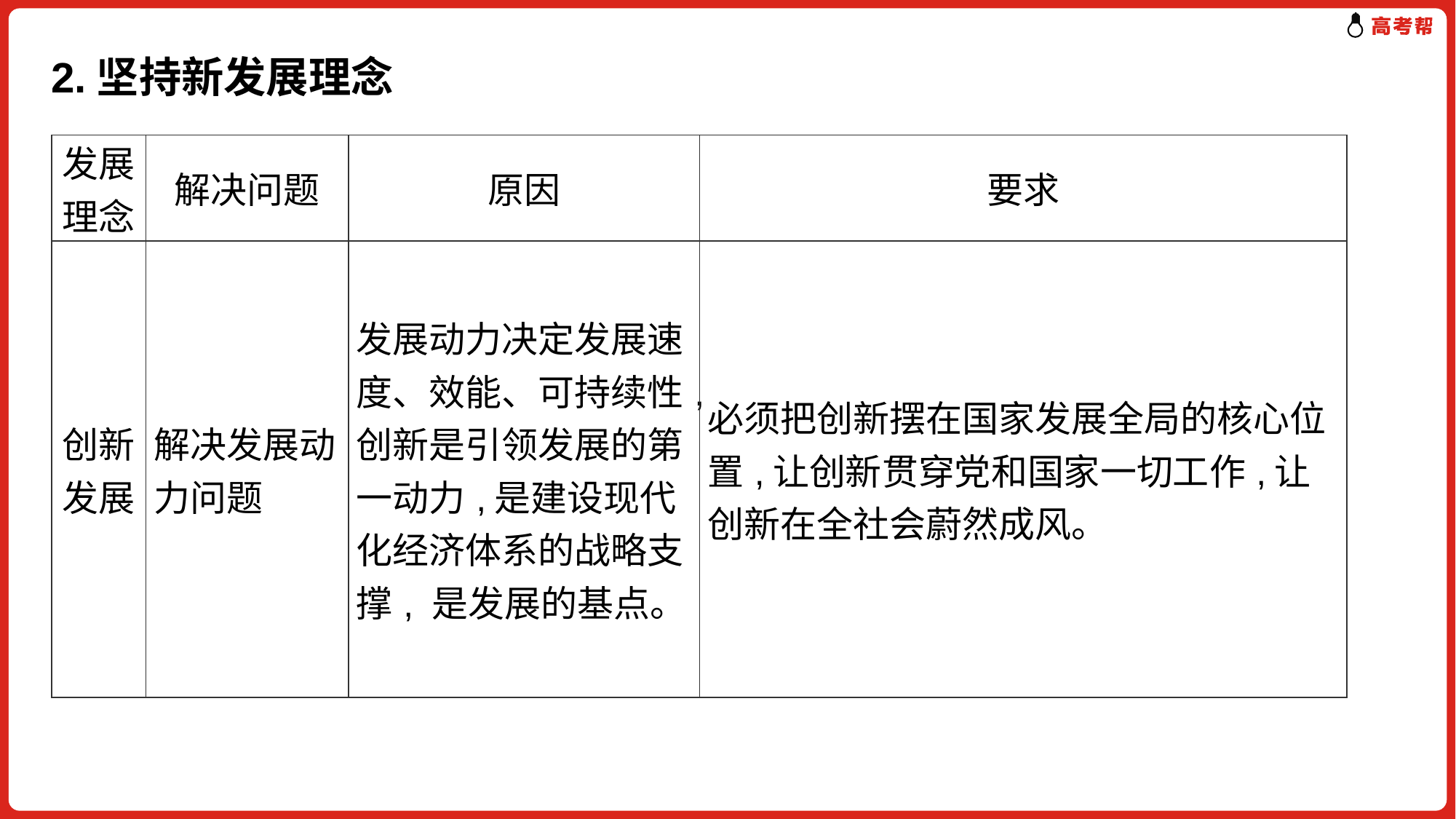

# 2.坚持新发展理念
| 发展理念 | 解决问题 | 原因 | 要求 |
| --- | --- | --- | --- |
| 创新发展 | 解决发展动力问题 | 发展动力决定发展速度、效能、可持续性,创新是引领发展的第一动力,是建设现代化经济体系的战略支撑, 是发展的基点。 | 必须把创新摆在国家发展全局的核心位置,让创新贯穿党和国家一切工作,让创新在全社会蔚然成风。 |